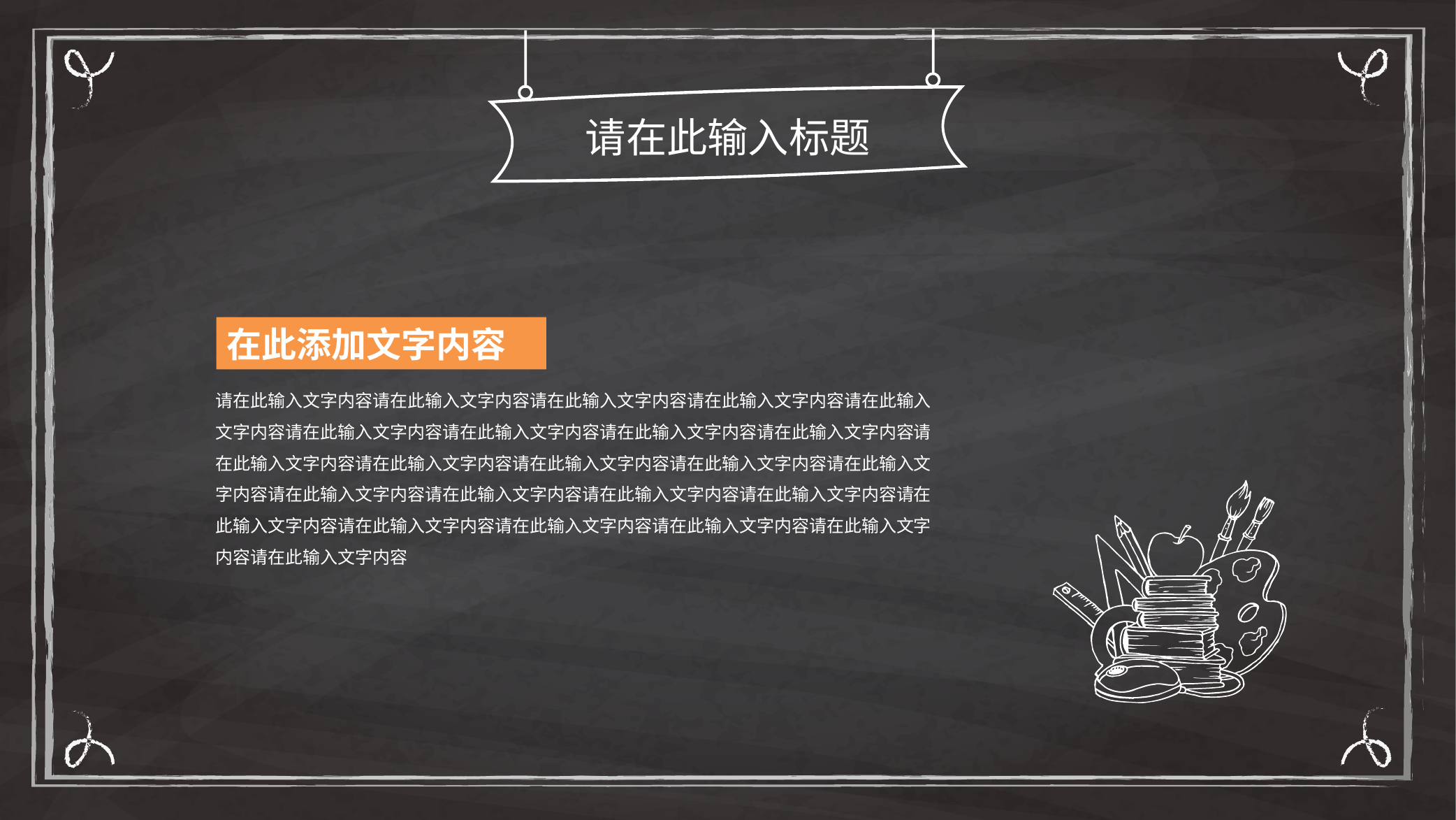

请在此输入标题
在此添加文字内容
请在此输入文字内容请在此输入文字内容请在此输入文字内容请在此输入文字内容请在此输入文字内容请在此输入文字内容请在此输入文字内容请在此输入文字内容请在此输入文字内容请在此输入文字内容请在此输入文字内容请在此输入文字内容请在此输入文字内容请在此输入文字内容请在此输入文字内容请在此输入文字内容请在此输入文字内容请在此输入文字内容请在此输入文字内容请在此输入文字内容请在此输入文字内容请在此输入文字内容请在此输入文字内容请在此输入文字内容